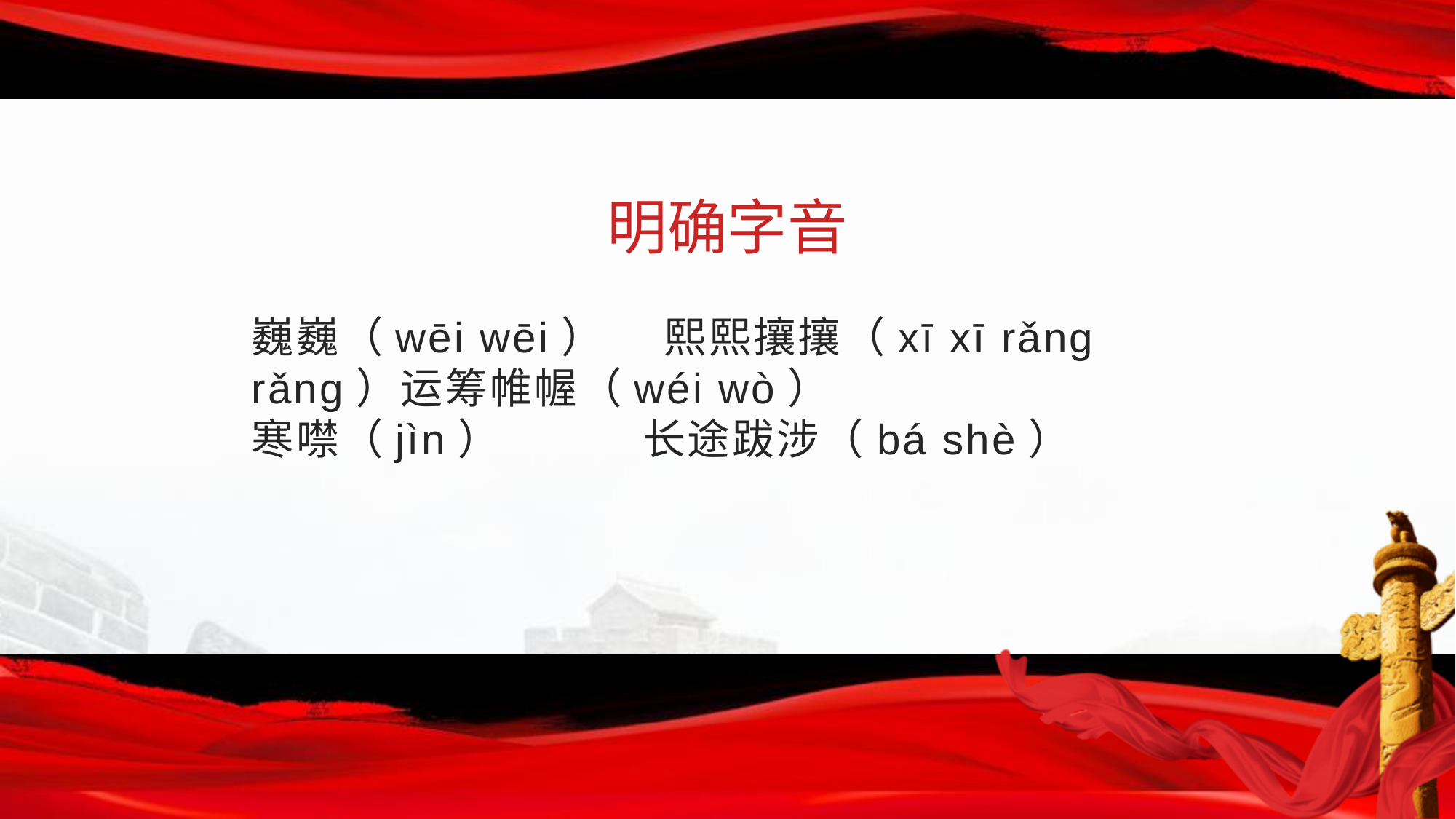

明确字音
巍巍（wēi wēi）     熙熙攘攘（xī xī rǎng rǎng）运筹帷幄（wéi wò）
寒噤（jìn）            长途跋涉（bá shè）